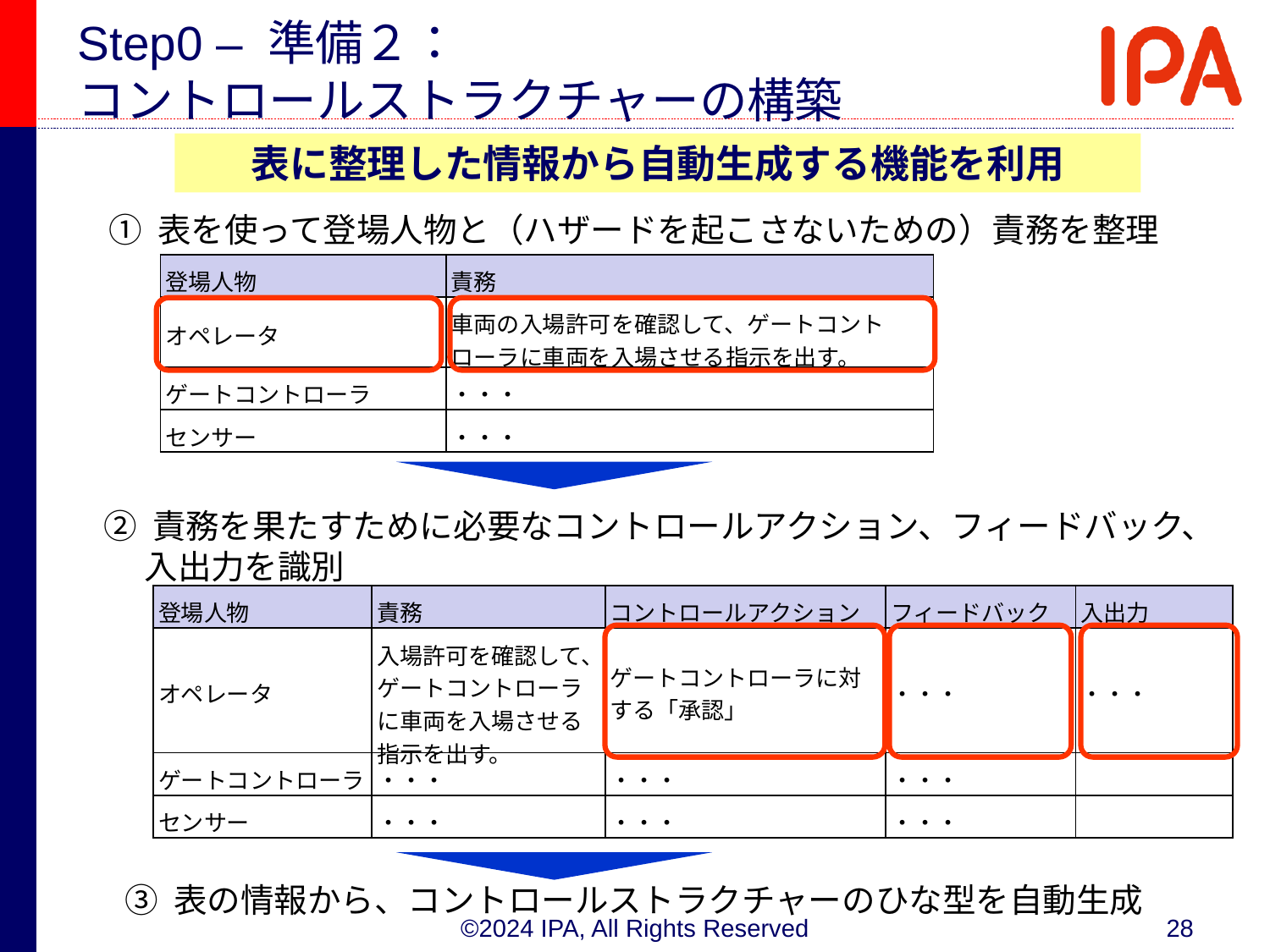

# Step0 – 準備２： コントロールストラクチャーの構築
表に整理した情報から自動生成する機能を利用
① 表を使って登場人物と（ハザードを起こさないための）責務を整理
| 登場人物 | 責務 |
| --- | --- |
| オペレータ | 車両の入場許可を確認して、ゲートコントローラに車両を入場させる指示を出す。 |
| ゲートコントローラ | ・・・ |
| センサー | ・・・ |

② 責務を果たすために必要なコントロールアクション、フィードバック、
　 入出力を識別
| 登場人物 | 責務 | コントロールアクション | フィードバック | 入出力 |
| --- | --- | --- | --- | --- |
| オペレータ | 入場許可を確認して、ゲートコントローラに車両を入場させる指示を出す。 | ゲートコントローラに対する「承認」 | ・・・ | ・・・ |
| ゲートコントローラ | ・・・ | ・・・ | ・・・ |  |
| センサー | ・・・ | ・・・ | ・・・ |  |

③ 表の情報から、コントロールストラクチャーのひな型を自動生成
©2024 IPA, All Rights Reserved
28